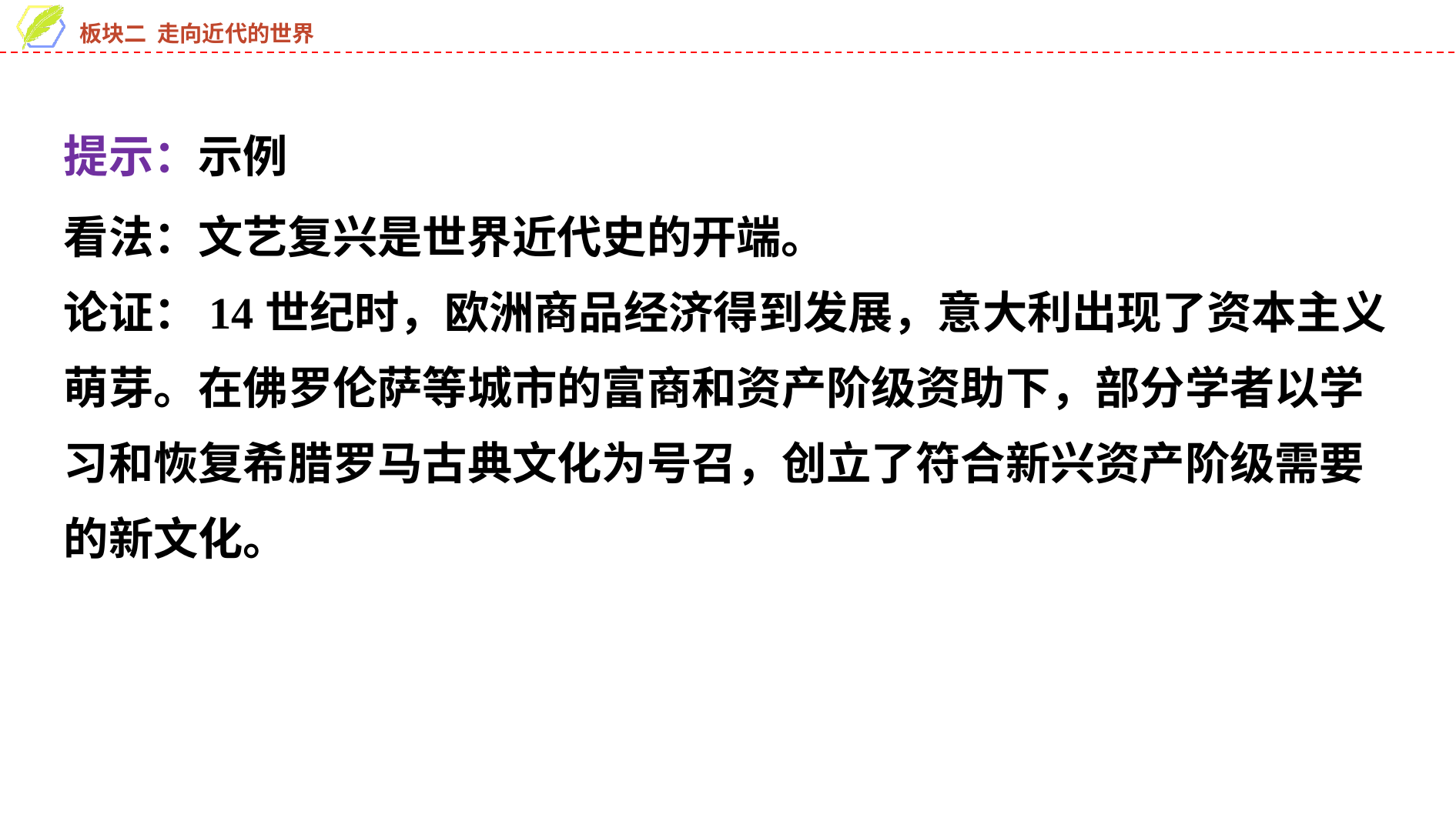

提示：示例
看法：文艺复兴是世界近代史的开端。
论证：14世纪时，欧洲商品经济得到发展，意大利出现了资本主义萌芽。在佛罗伦萨等城市的富商和资产阶级资助下，部分学者以学习和恢复希腊罗马古典文化为号召，创立了符合新兴资产阶级需要的新文化。